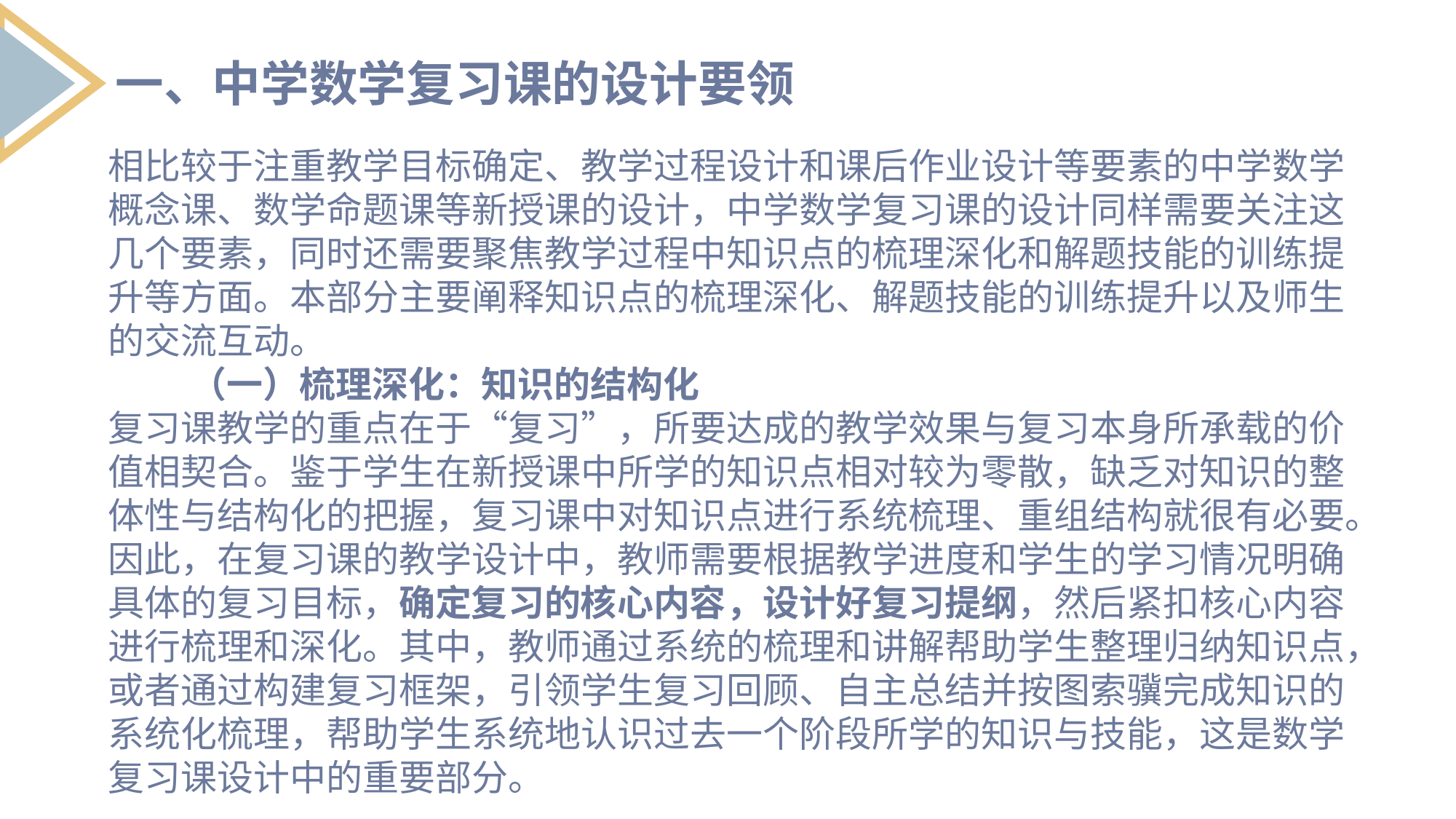

一、中学数学复习课的设计要领
相比较于注重教学目标确定、教学过程设计和课后作业设计等要素的中学数学概念课、数学命题课等新授课的设计，中学数学复习课的设计同样需要关注这几个要素，同时还需要聚焦教学过程中知识点的梳理深化和解题技能的训练提升等方面。本部分主要阐释知识点的梳理深化、解题技能的训练提升以及师生的交流互动。
         （一）梳理深化：知识的结构化
复习课教学的重点在于“复习”，所要达成的教学效果与复习本身所承载的价值相契合。鉴于学生在新授课中所学的知识点相对较为零散，缺乏对知识的整体性与结构化的把握，复习课中对知识点进行系统梳理、重组结构就很有必要。因此，在复习课的教学设计中，教师需要根据教学进度和学生的学习情况明确具体的复习目标，确定复习的核心内容，设计好复习提纲，然后紧扣核心内容进行梳理和深化。其中，教师通过系统的梳理和讲解帮助学生整理归纳知识点，或者通过构建复习框架，引领学生复习回顾、自主总结并按图索骥完成知识的系统化梳理，帮助学生系统地认识过去一个阶段所学的知识与技能，这是数学复习课设计中的重要部分。